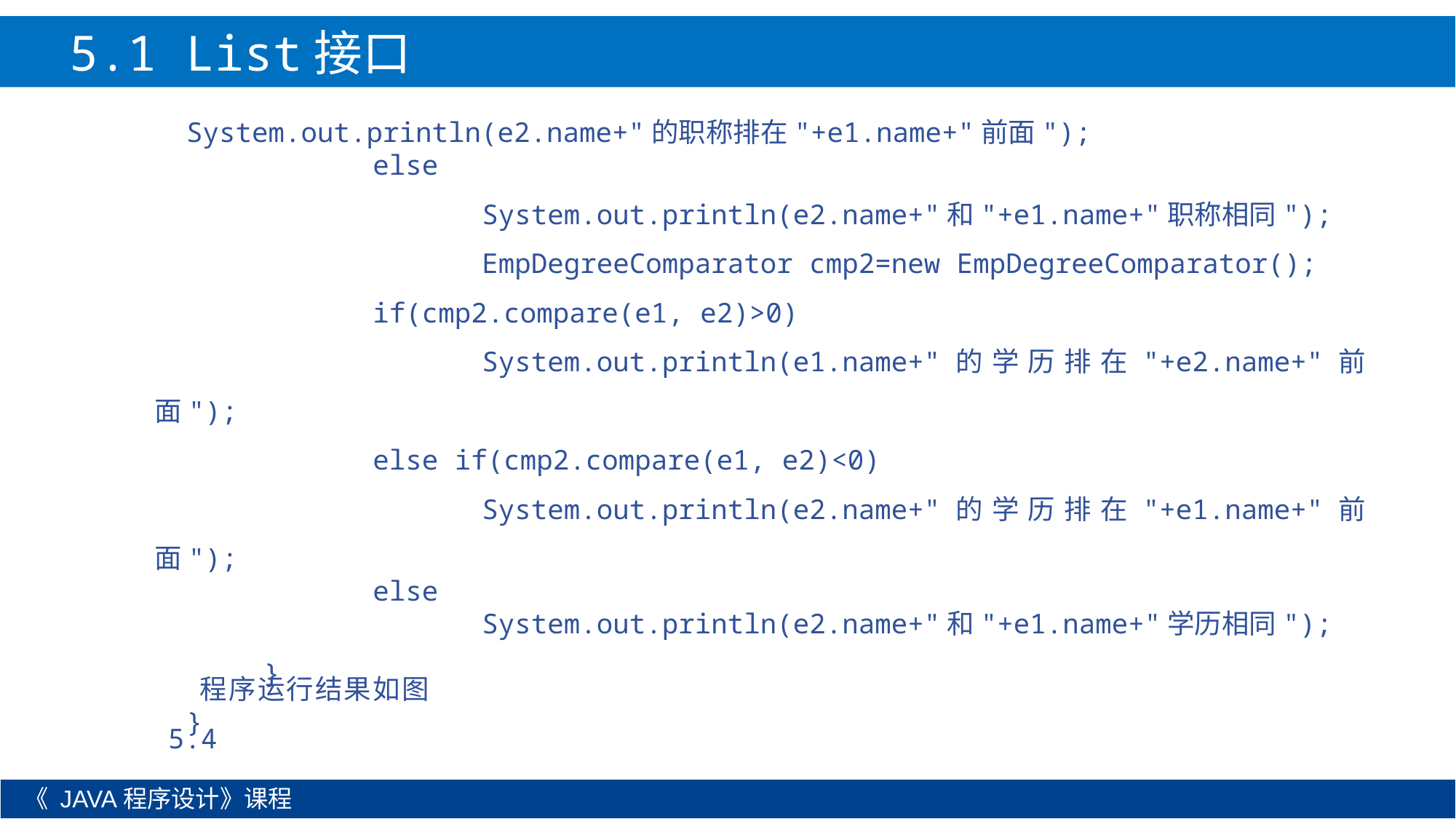

5.1 List接口
System.out.println(e2.name+"的职称排在"+e1.name+"前面");
		else
			System.out.println(e2.name+"和"+e1.name+"职称相同");
			EmpDegreeComparator cmp2=new EmpDegreeComparator();
		if(cmp2.compare(e1, e2)>0)
			System.out.println(e1.name+"的学历排在"+e2.name+"前面");
		else if(cmp2.compare(e1, e2)<0)
			System.out.println(e2.name+"的学历排在"+e1.name+"前面");
		else
			System.out.println(e2.name+"和"+e1.name+"学历相同");
	}
}
程序运行结果如图5.4
《 JAVA程序设计》课程